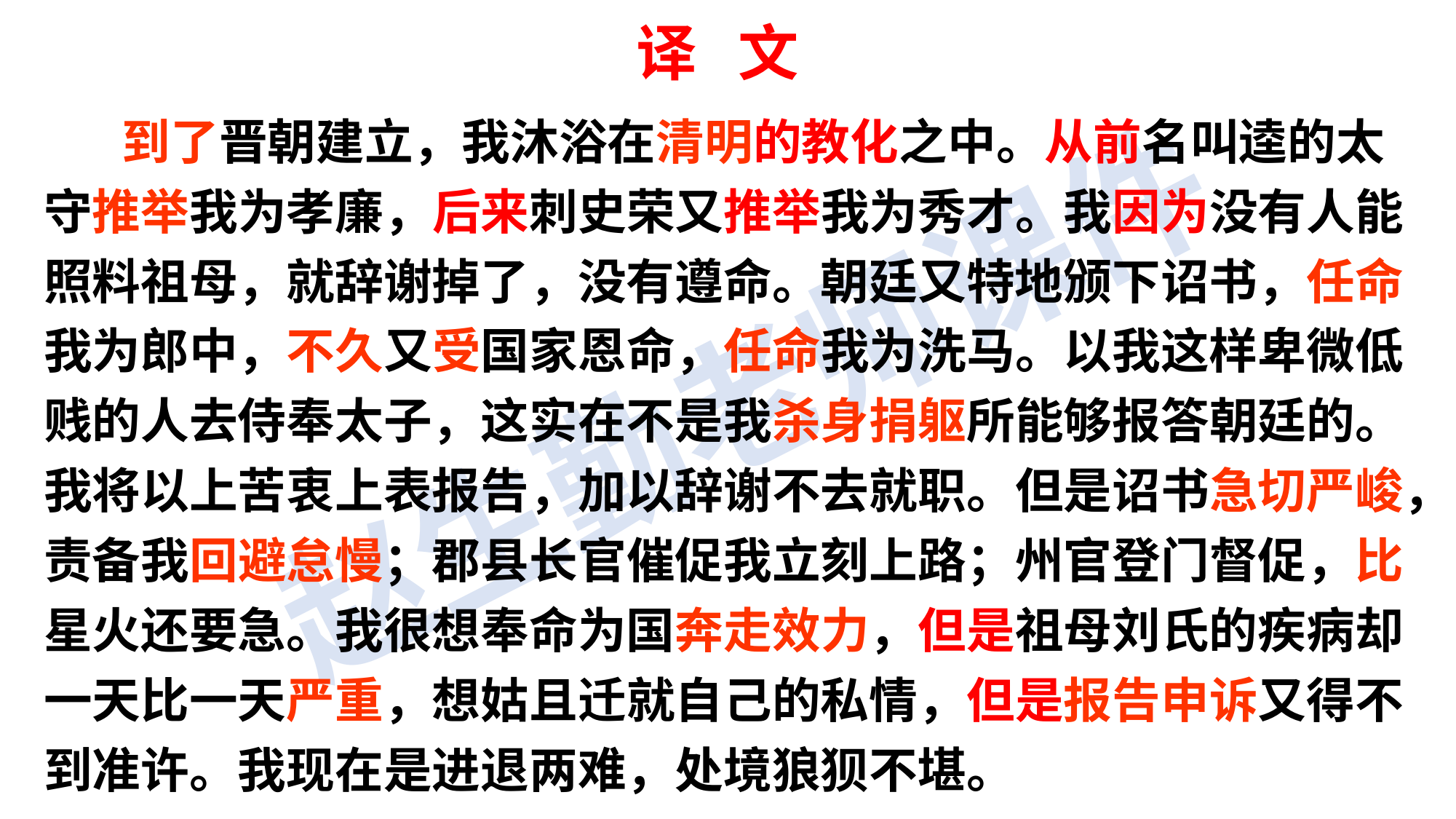

译   文
      到了晋朝建立，我沐浴在清明的教化之中。从前名叫逵的太守推举我为孝廉，后来刺史荣又推举我为秀才。我因为没有人能照料祖母，就辞谢掉了，没有遵命。朝廷又特地颁下诏书，任命我为郎中，不久又受国家恩命，任命我为洗马。以我这样卑微低贱的人去侍奉太子，这实在不是我杀身捐躯所能够报答朝廷的。我将以上苦衷上表报告，加以辞谢不去就职。但是诏书急切严峻，责备我回避怠慢；郡县长官催促我立刻上路；州官登门督促，比星火还要急。我很想奉命为国奔走效力，但是祖母刘氏的疾病却一天比一天严重，想姑且迁就自己的私情，但是报告申诉又得不到准许。我现在是进退两难，处境狼狈不堪。